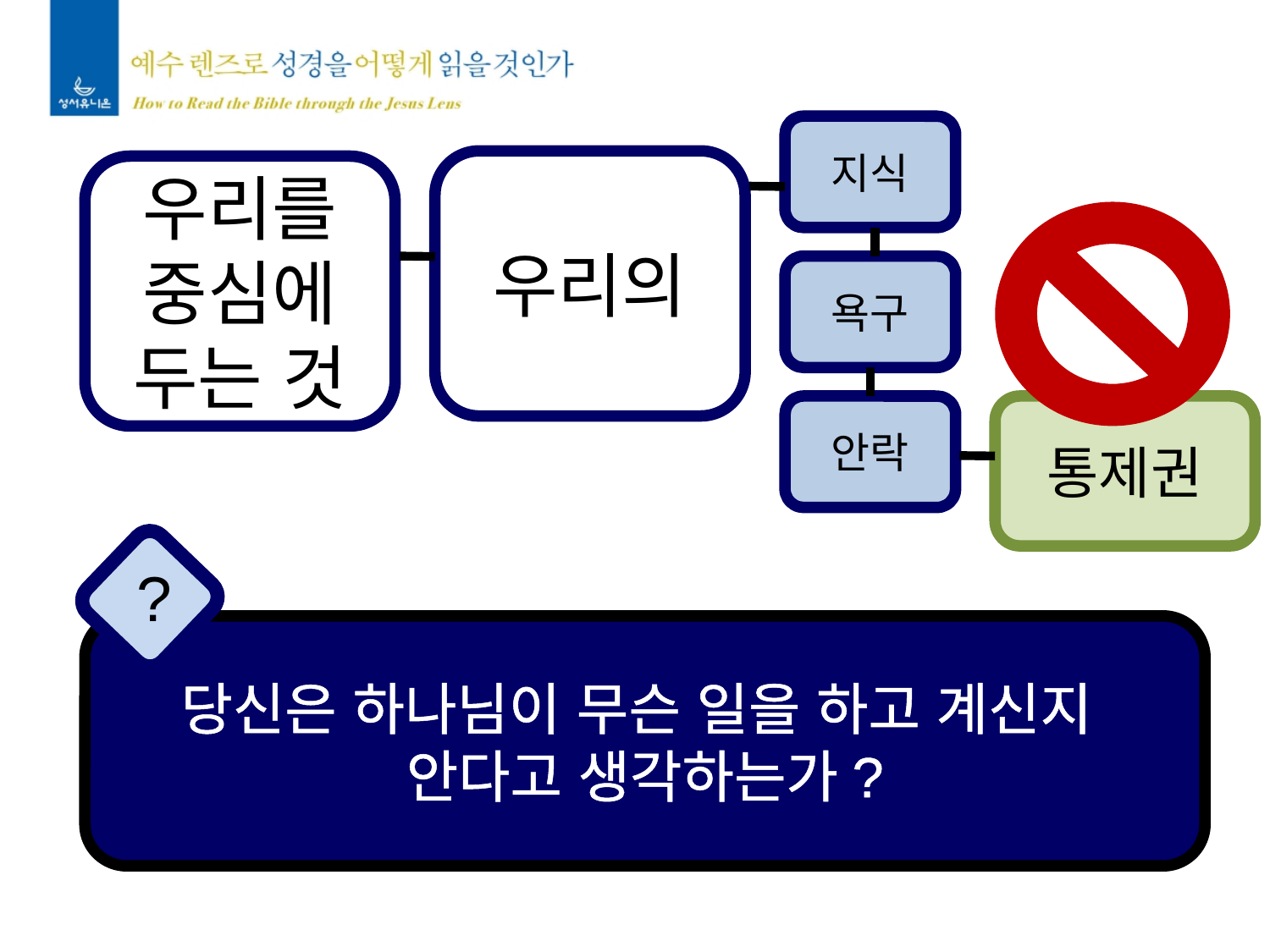

지식
우리의
우리를
중심에
두는 것

욕구
안락
통제권

?
당신은 하나님이 무슨 일을 하고 계신지
안다고 생각하는가?